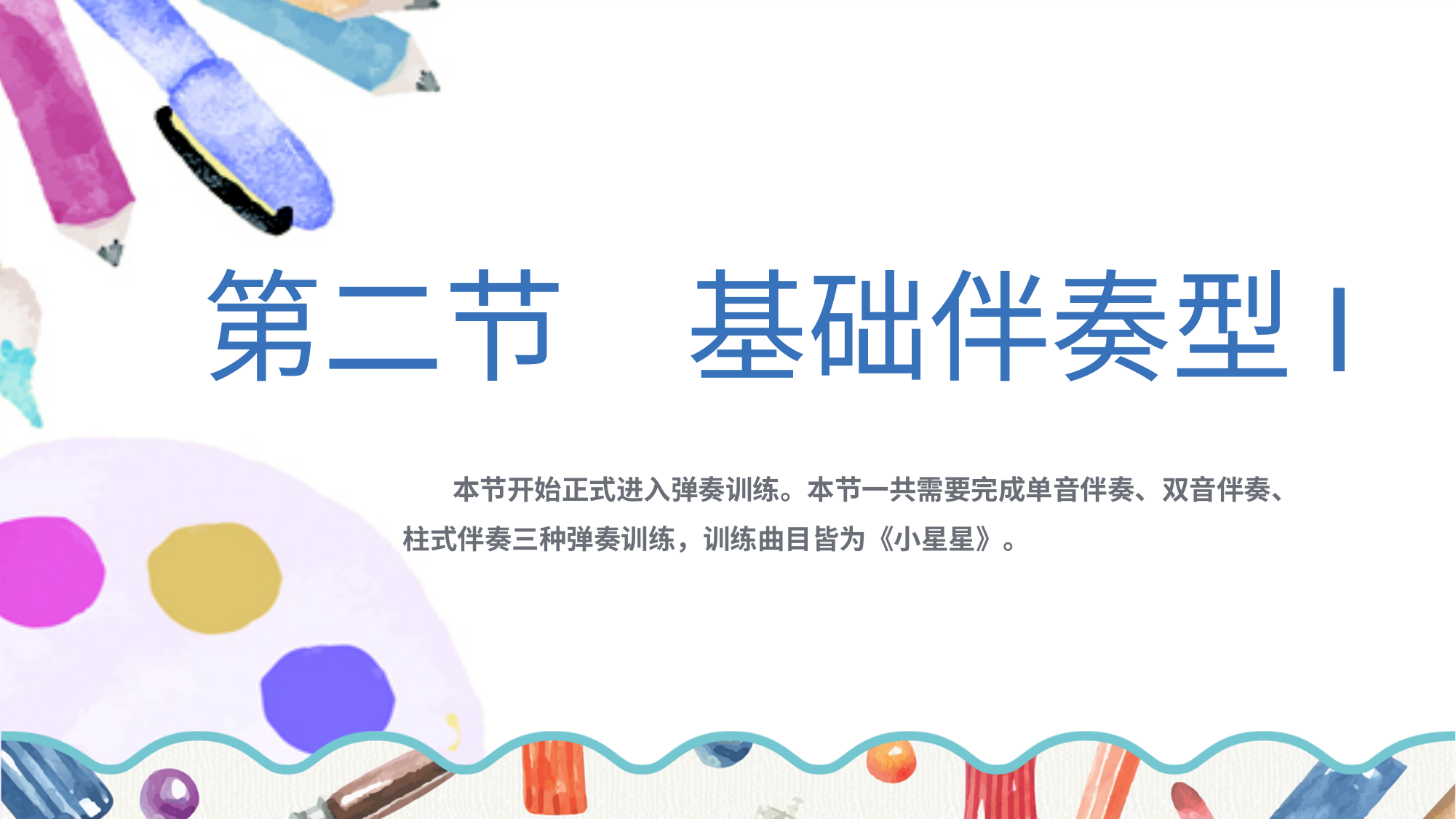

第二节　基础伴奏型I
       本节开始正式进入弹奏训练。本节一共需要完成单音伴奏、双音伴奏、柱式伴奏三种弹奏训练，训练曲目皆为《小星星》。